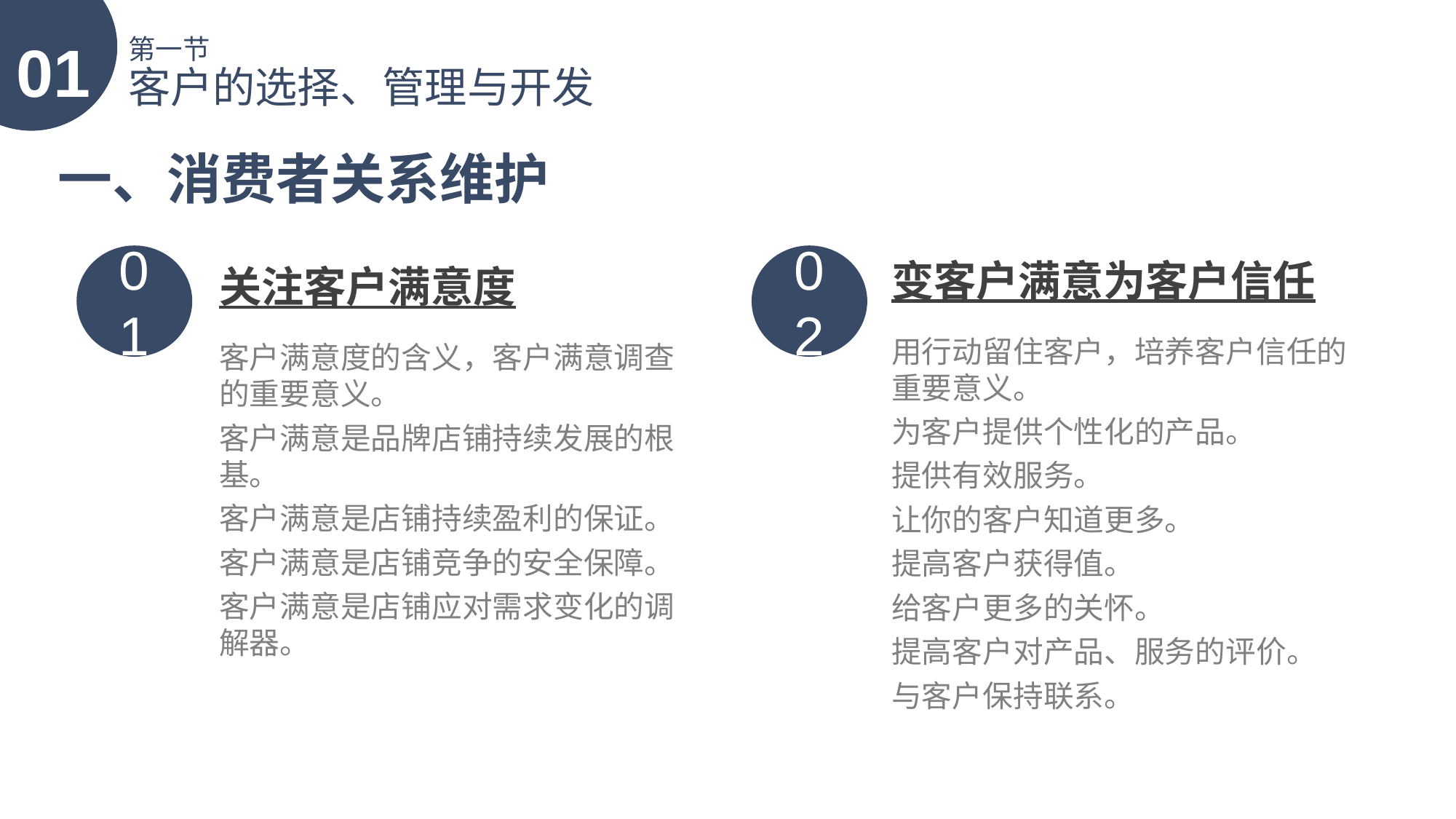

01
第一节
客户的选择、管理与开发
一、消费者关系维护
01
关注客户满意度
客户满意度的含义，客户满意调查的重要意义。
客户满意是品牌店铺持续发展的根基。
客户满意是店铺持续盈利的保证。
客户满意是店铺竞争的安全保障。
客户满意是店铺应对需求变化的调解器。
02
变客户满意为客户信任
用行动留住客户，培养客户信任的重要意义。
为客户提供个性化的产品。
提供有效服务。
让你的客户知道更多。
提高客户获得值。
给客户更多的关怀。
提高客户对产品、服务的评价。
与客户保持联系。